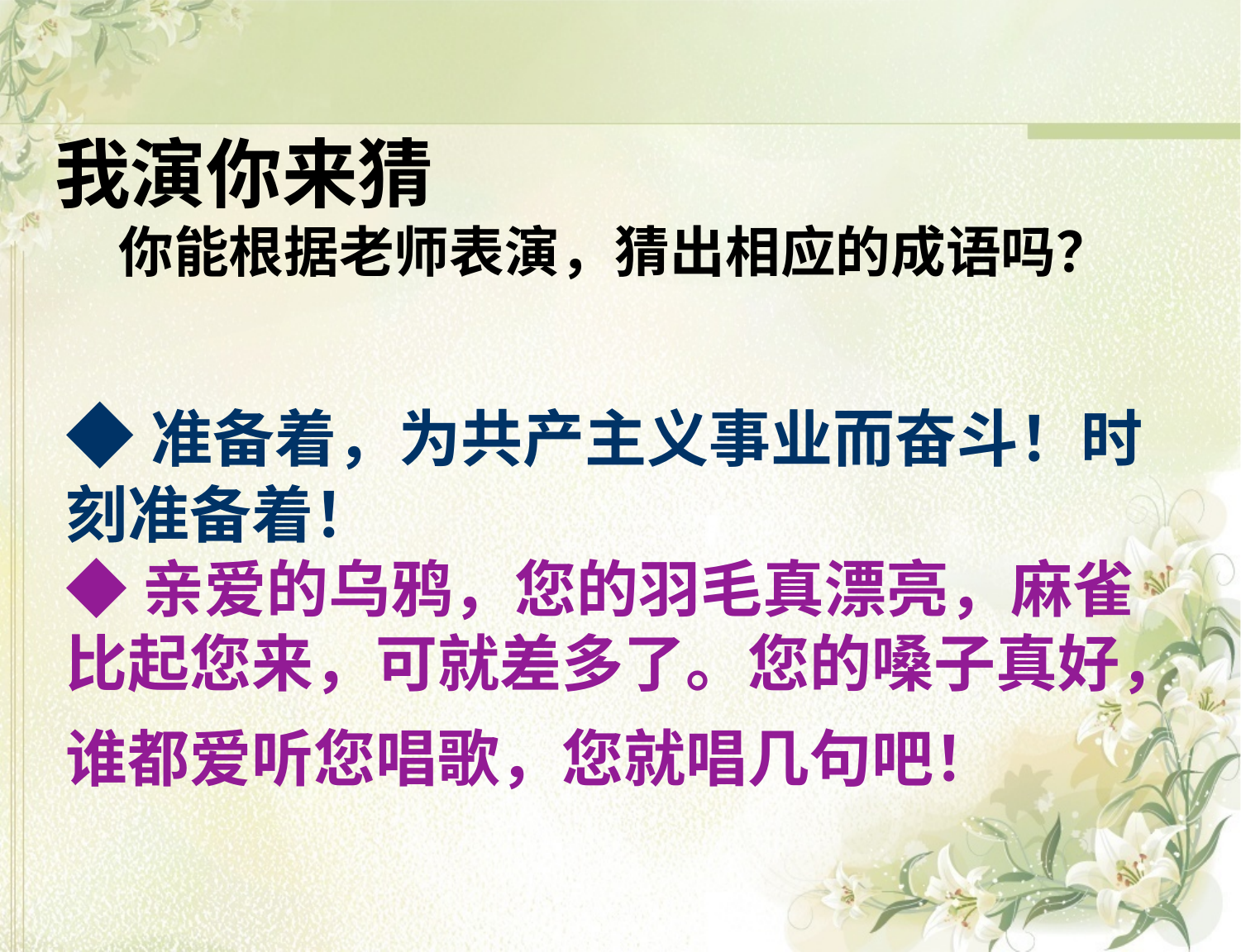

我演你来猜
    你能根据老师表演，猜出相应的成语吗？
◆准备着，为共产主义事业而奋斗！时刻准备着！
◆亲爱的乌鸦，您的羽毛真漂亮，麻雀比起您来，可就差多了。您的嗓子真好，谁都爱听您唱歌，您就唱几句吧！